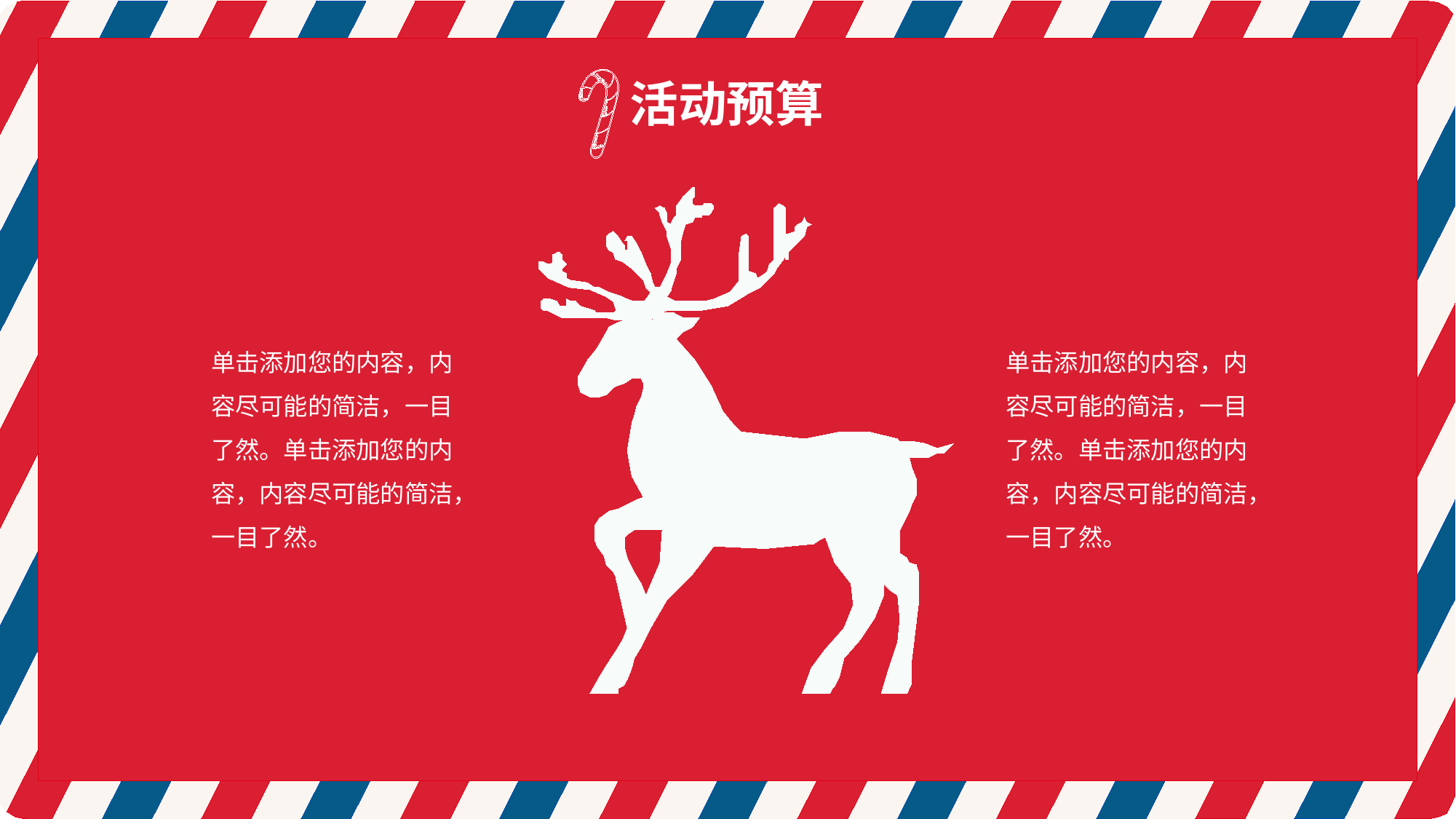

活动预算

单击添加您的内容，内容尽可能的简洁，一目了然。单击添加您的内容，内容尽可能的简洁，一目了然。
单击添加您的内容，内容尽可能的简洁，一目了然。单击添加您的内容，内容尽可能的简洁，一目了然。